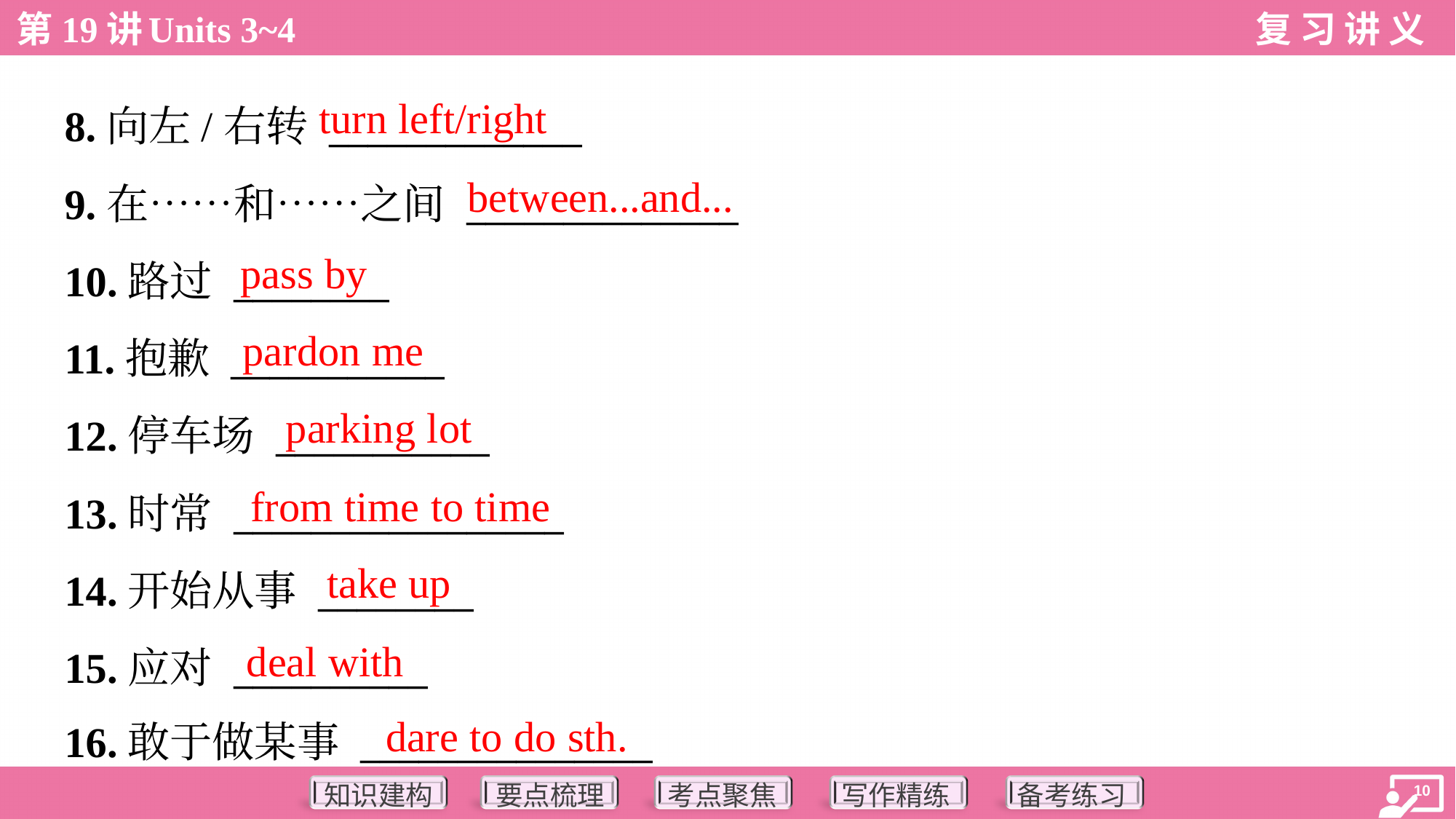

turn left/right
8.向左/右转 _____________
9.在……和……之间 ______________
10.路过 ________
11.抱歉 ___________
12.停车场 ___________
13.时常 _________________
14.开始从事 ________
15.应对 __________
16.敢于做某事 _______________
between...and...
pass by
pardon me
parking lot
from time to time
take up
deal with
dare to do sth.